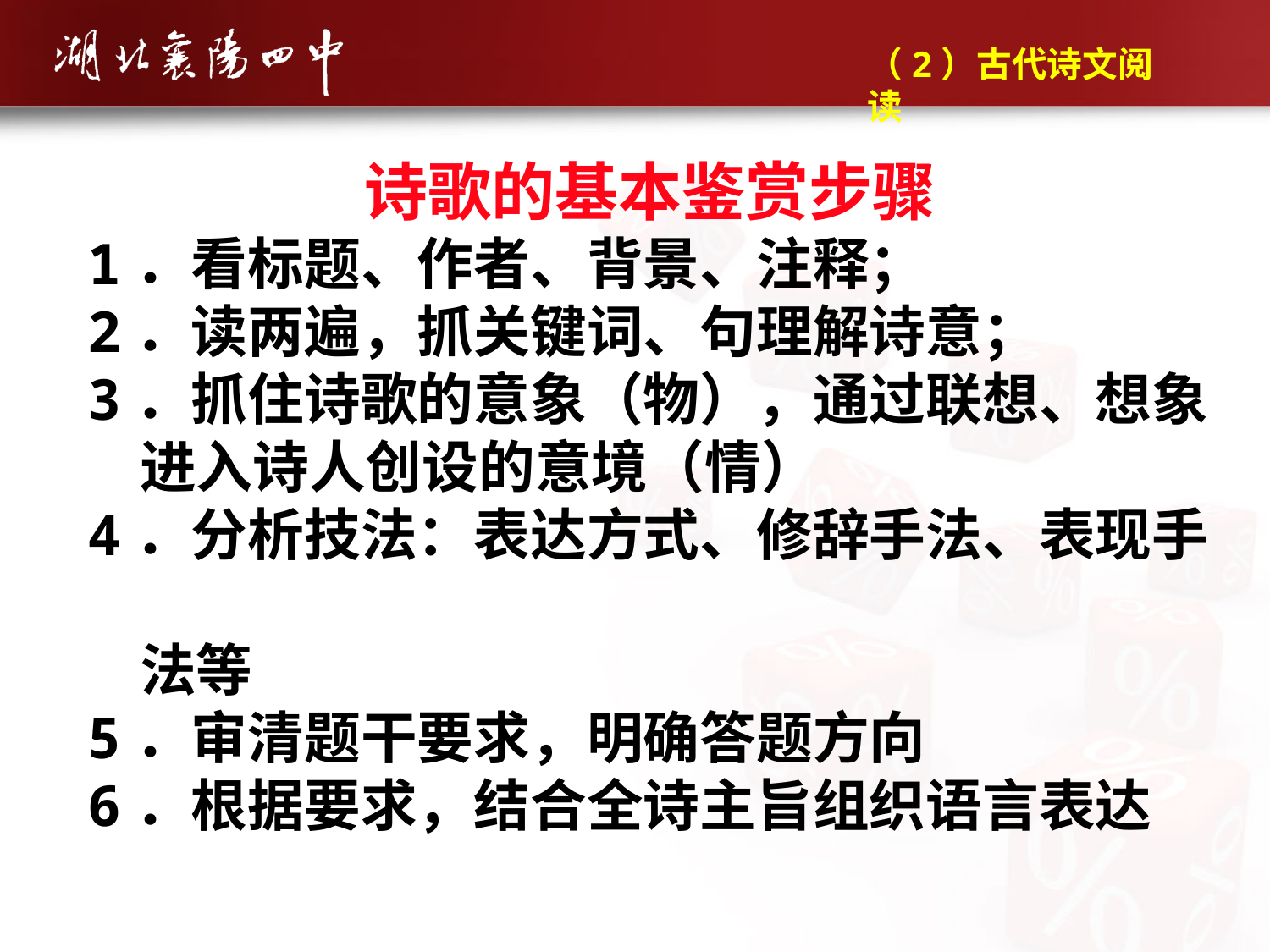

（2）古代诗文阅读
诗歌的基本鉴赏步骤
1．看标题、作者、背景、注释；
2．读两遍，抓关键词、句理解诗意；
3．抓住诗歌的意象（物），通过联想、想象
   进入诗人创设的意境（情）
4．分析技法：表达方式、修辞手法、表现手
   法等
5．审清题干要求，明确答题方向
6．根据要求，结合全诗主旨组织语言表达